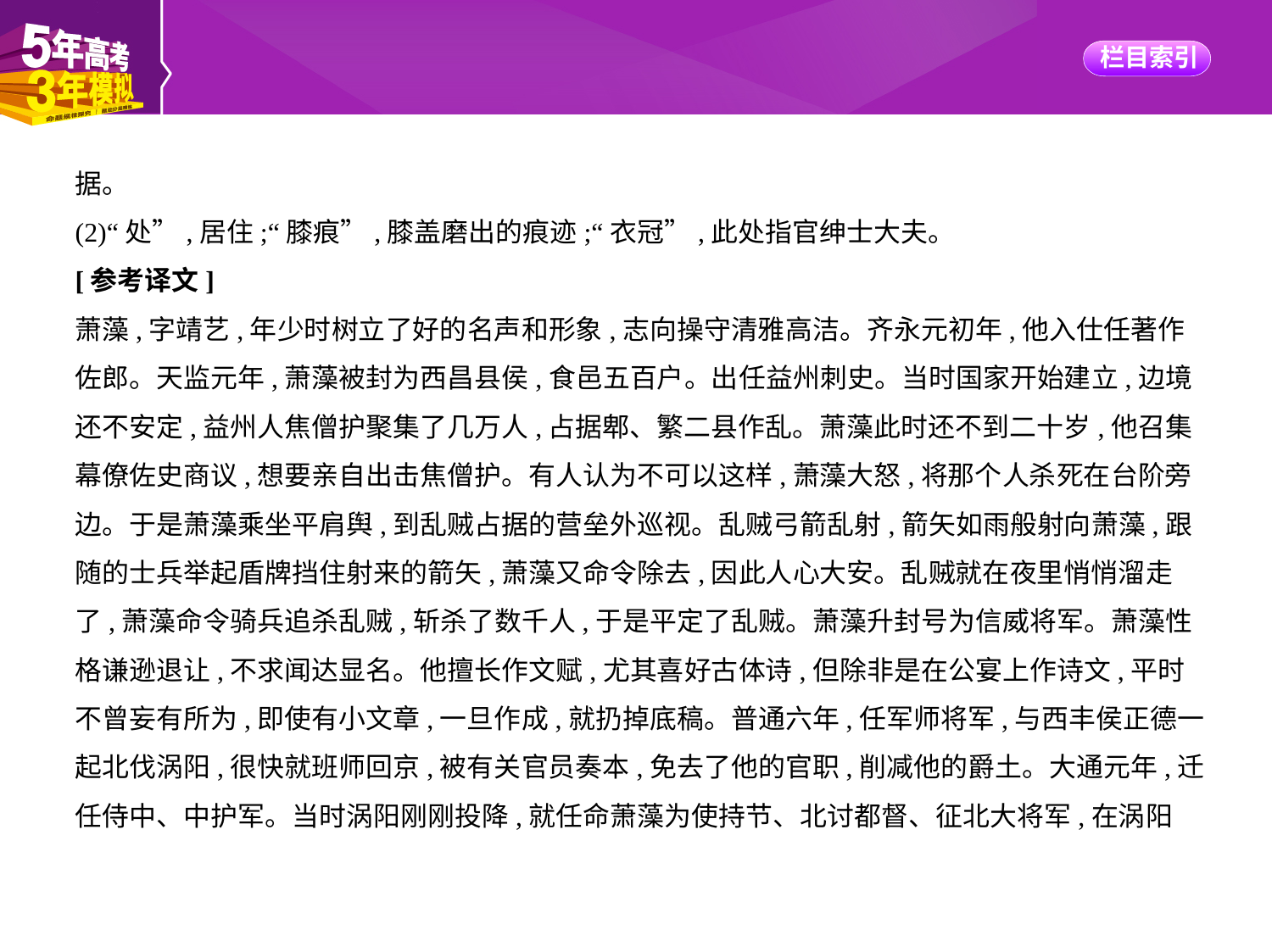

据。
(2)“处”,居住;“膝痕”,膝盖磨出的痕迹;“衣冠”,此处指官绅士大夫。
[参考译文]
萧藻,字靖艺,年少时树立了好的名声和形象,志向操守清雅高洁。齐永元初年,他入仕任著作
佐郎。天监元年,萧藻被封为西昌县侯,食邑五百户。出任益州刺史。当时国家开始建立,边境
还不安定,益州人焦僧护聚集了几万人,占据郫、繁二县作乱。萧藻此时还不到二十岁,他召集
幕僚佐史商议,想要亲自出击焦僧护。有人认为不可以这样,萧藻大怒,将那个人杀死在台阶旁
边。于是萧藻乘坐平肩舆,到乱贼占据的营垒外巡视。乱贼弓箭乱射,箭矢如雨般射向萧藻,跟
随的士兵举起盾牌挡住射来的箭矢,萧藻又命令除去,因此人心大安。乱贼就在夜里悄悄溜走
了,萧藻命令骑兵追杀乱贼,斩杀了数千人,于是平定了乱贼。萧藻升封号为信威将军。萧藻性
格谦逊退让,不求闻达显名。他擅长作文赋,尤其喜好古体诗,但除非是在公宴上作诗文,平时
不曾妄有所为,即使有小文章,一旦作成,就扔掉底稿。普通六年,任军师将军,与西丰侯正德一
起北伐涡阳,很快就班师回京,被有关官员奏本,免去了他的官职,削减他的爵土。大通元年,迁
任侍中、中护军。当时涡阳刚刚投降,就任命萧藻为使持节、北讨都督、征北大将军,在涡阳